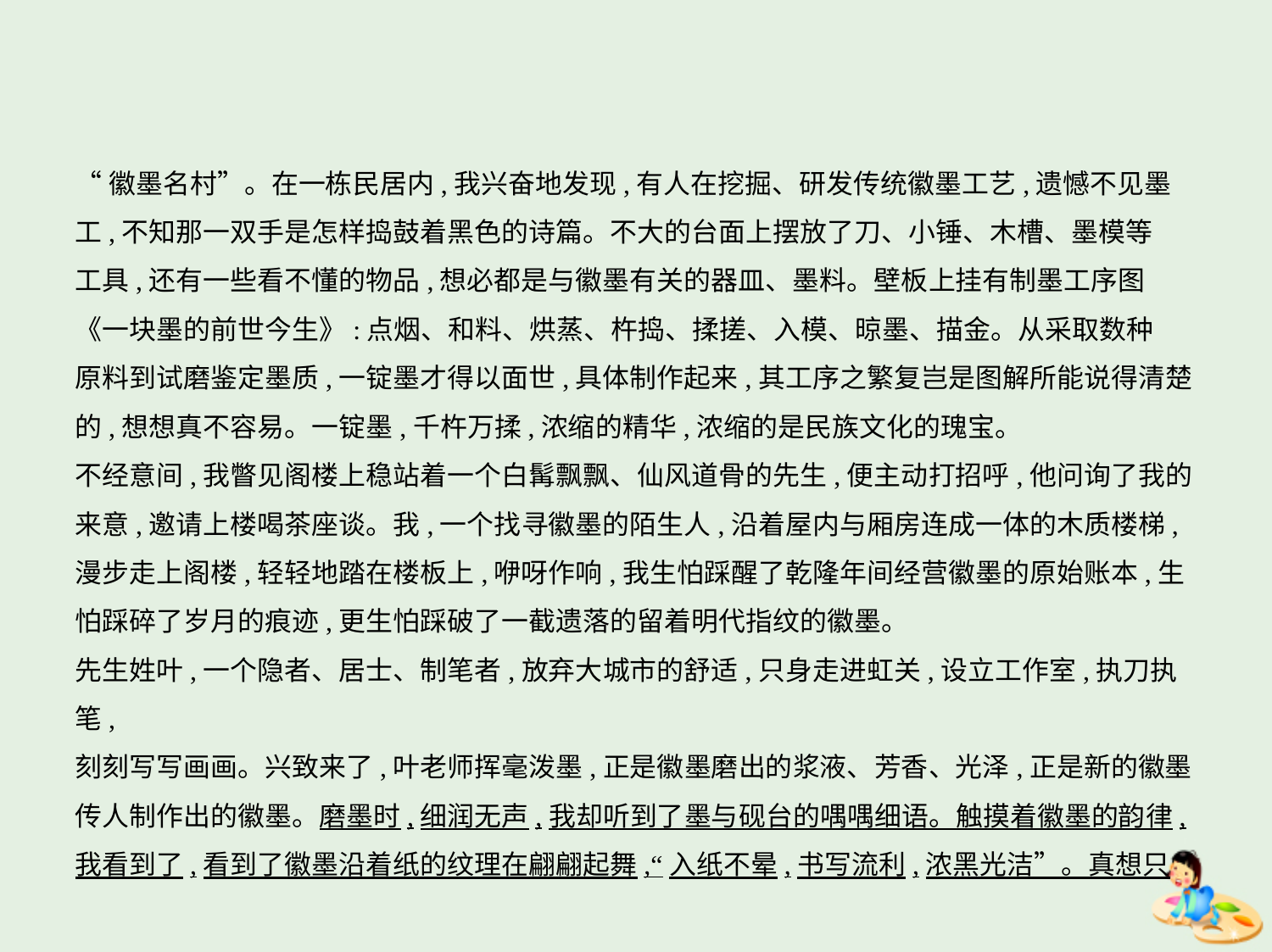

“徽墨名村”。在一栋民居内,我兴奋地发现,有人在挖掘、研发传统徽墨工艺,遗憾不见墨
工,不知那一双手是怎样捣鼓着黑色的诗篇。不大的台面上摆放了刀、小锤、木槽、墨模等
工具,还有一些看不懂的物品,想必都是与徽墨有关的器皿、墨料。壁板上挂有制墨工序图
《一块墨的前世今生》:点烟、和料、烘蒸、杵捣、揉搓、入模、晾墨、描金。从采取数种
原料到试磨鉴定墨质,一锭墨才得以面世,具体制作起来,其工序之繁复岂是图解所能说得清楚
的,想想真不容易。一锭墨,千杵万揉,浓缩的精华,浓缩的是民族文化的瑰宝。
不经意间,我瞥见阁楼上稳站着一个白髯飘飘、仙风道骨的先生,便主动打招呼,他问询了我的
来意,邀请上楼喝茶座谈。我,一个找寻徽墨的陌生人,沿着屋内与厢房连成一体的木质楼梯,
漫步走上阁楼,轻轻地踏在楼板上,咿呀作响,我生怕踩醒了乾隆年间经营徽墨的原始账本,生
怕踩碎了岁月的痕迹,更生怕踩破了一截遗落的留着明代指纹的徽墨。
先生姓叶,一个隐者、居士、制笔者,放弃大城市的舒适,只身走进虹关,设立工作室,执刀执笔,
刻刻写写画画。兴致来了,叶老师挥毫泼墨,正是徽墨磨出的浆液、芳香、光泽,正是新的徽墨
传人制作出的徽墨。磨墨时,细润无声,我却听到了墨与砚台的喁喁细语。触摸着徽墨的韵律,
我看到了,看到了徽墨沿着纸的纹理在翩翩起舞,“入纸不晕,书写流利,浓黑光洁”。真想只